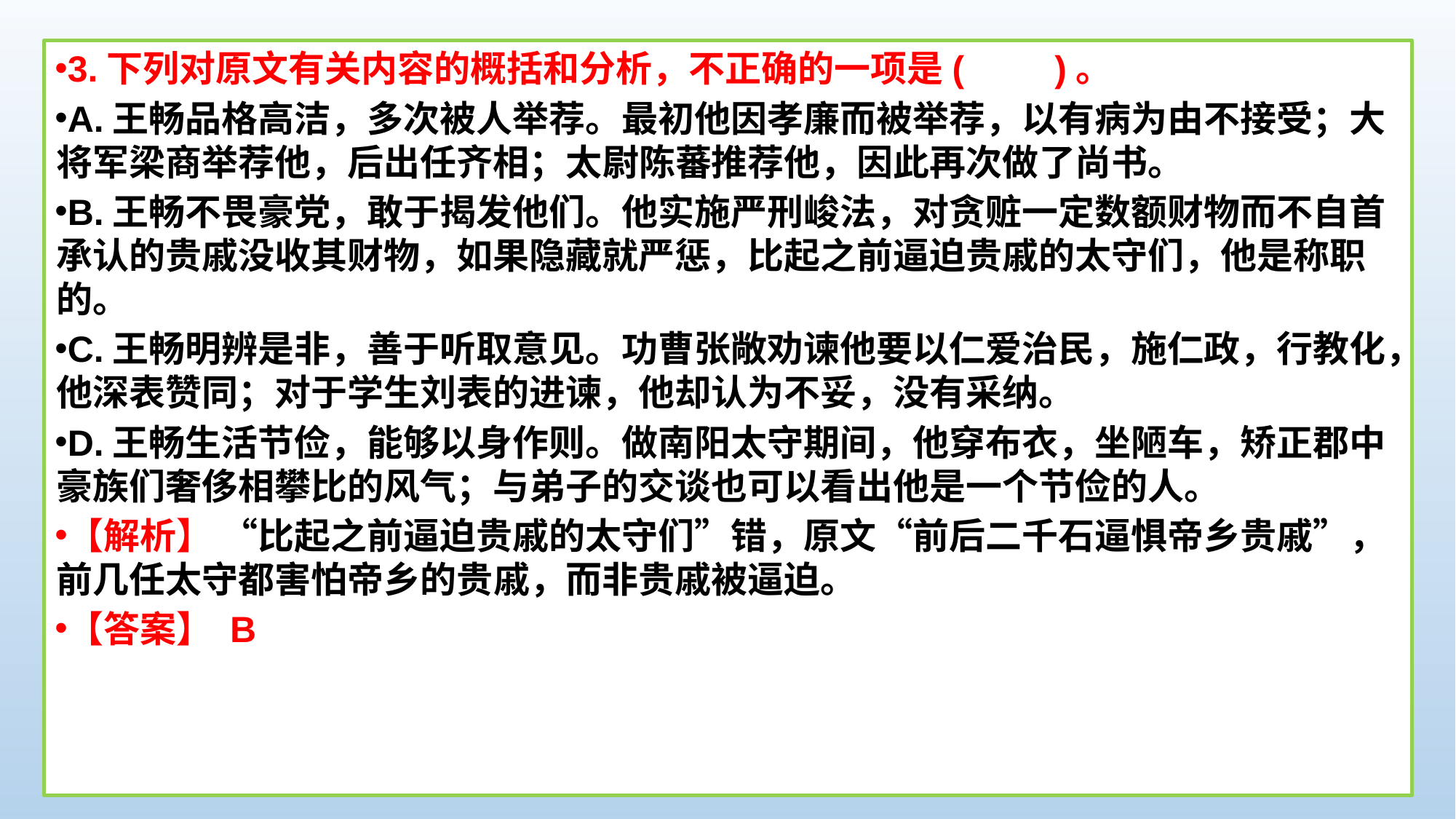

3.下列对原文有关内容的概括和分析，不正确的一项是(　　)。
A.王畅品格高洁，多次被人举荐。最初他因孝廉而被举荐，以有病为由不接受；大将军梁商举荐他，后出任齐相；太尉陈蕃推荐他，因此再次做了尚书。
B.王畅不畏豪党，敢于揭发他们。他实施严刑峻法，对贪赃一定数额财物而不自首承认的贵戚没收其财物，如果隐藏就严惩，比起之前逼迫贵戚的太守们，他是称职的。
C.王畅明辨是非，善于听取意见。功曹张敞劝谏他要以仁爱治民，施仁政，行教化，他深表赞同；对于学生刘表的进谏，他却认为不妥，没有采纳。
D.王畅生活节俭，能够以身作则。做南阳太守期间，他穿布衣，坐陋车，矫正郡中豪族们奢侈相攀比的风气；与弟子的交谈也可以看出他是一个节俭的人。
【解析】 “比起之前逼迫贵戚的太守们”错，原文“前后二千石逼惧帝乡贵戚”，前几任太守都害怕帝乡的贵戚，而非贵戚被逼迫。
【答案】 B